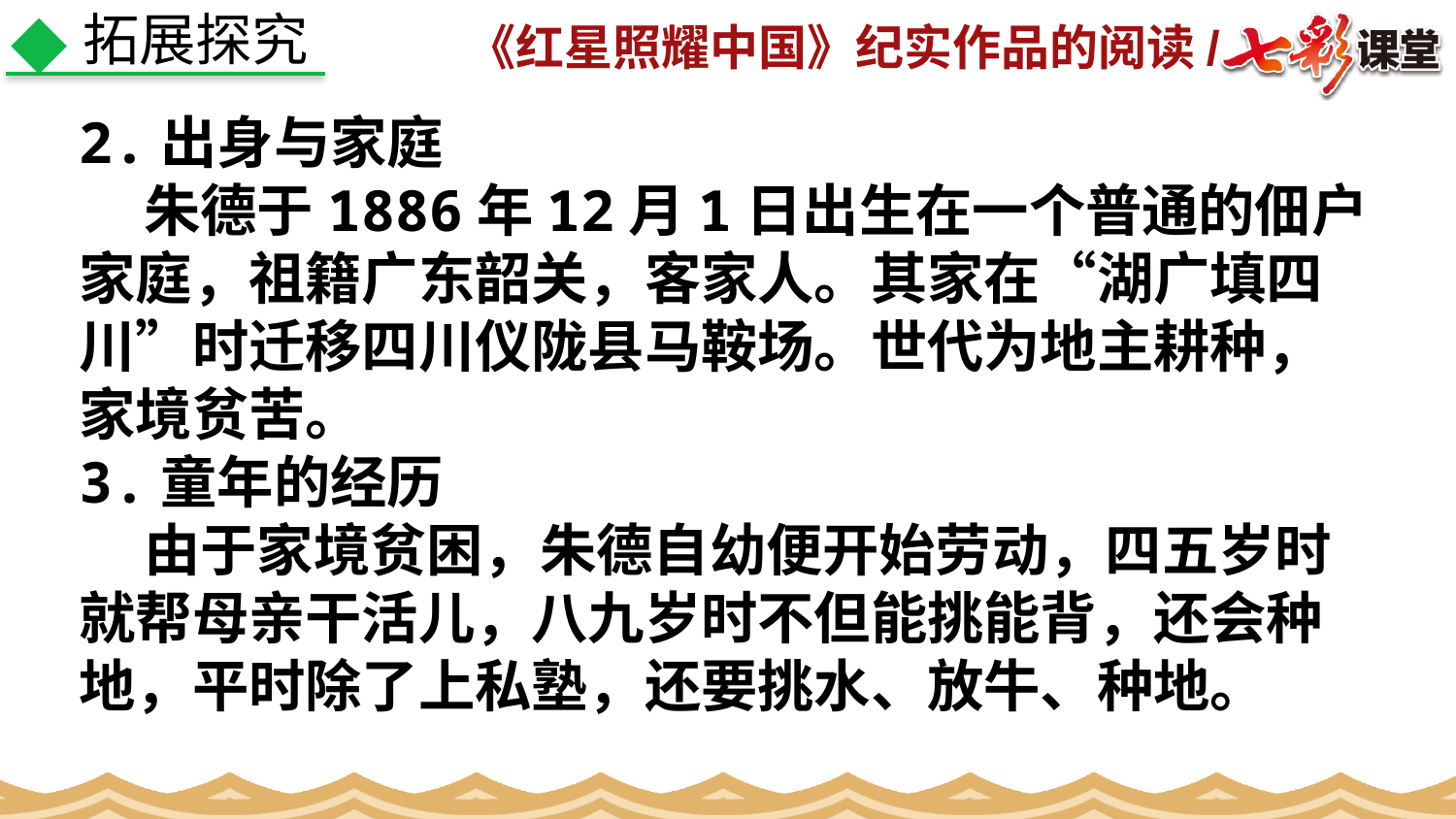

拓展探究

2.出身与家庭
    朱德于1886年12月1日出生在一个普通的佃户家庭，祖籍广东韶关，客家人。其家在“湖广填四川”时迁移四川仪陇县马鞍场。世代为地主耕种，家境贫苦。
3.童年的经历
    由于家境贫困，朱德自幼便开始劳动，四五岁时就帮母亲干活儿，八九岁时不但能挑能背，还会种地，平时除了上私塾，还要挑水、放牛、种地。